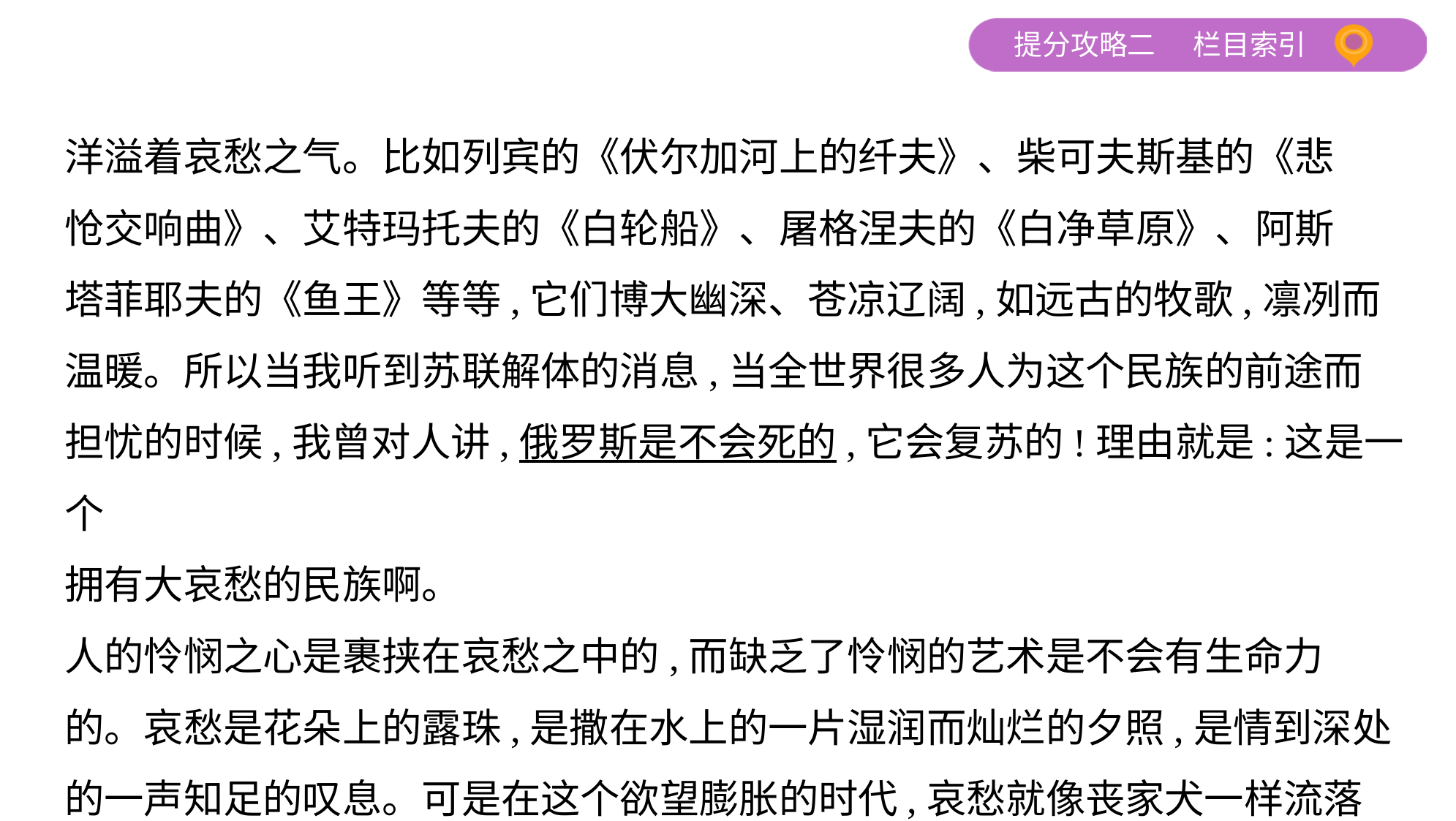

洋溢着哀愁之气。比如列宾的《伏尔加河上的纤夫》、柴可夫斯基的《悲
怆交响曲》、艾特玛托夫的《白轮船》、屠格涅夫的《白净草原》、阿斯
塔菲耶夫的《鱼王》等等,它们博大幽深、苍凉辽阔,如远古的牧歌,凛冽而
温暖。所以当我听到苏联解体的消息,当全世界很多人为这个民族的前途而
担忧的时候,我曾对人讲,俄罗斯是不会死的,它会复苏的!理由就是:这是一个
拥有大哀愁的民族啊。
人的怜悯之心是裹挟在哀愁之中的,而缺乏了怜悯的艺术是不会有生命力
的。哀愁是花朵上的露珠,是撒在水上的一片湿润而灿烂的夕照,是情到深处
的一声知足的叹息。可是在这个欲望膨胀的时代,哀愁就像丧家犬一样流落